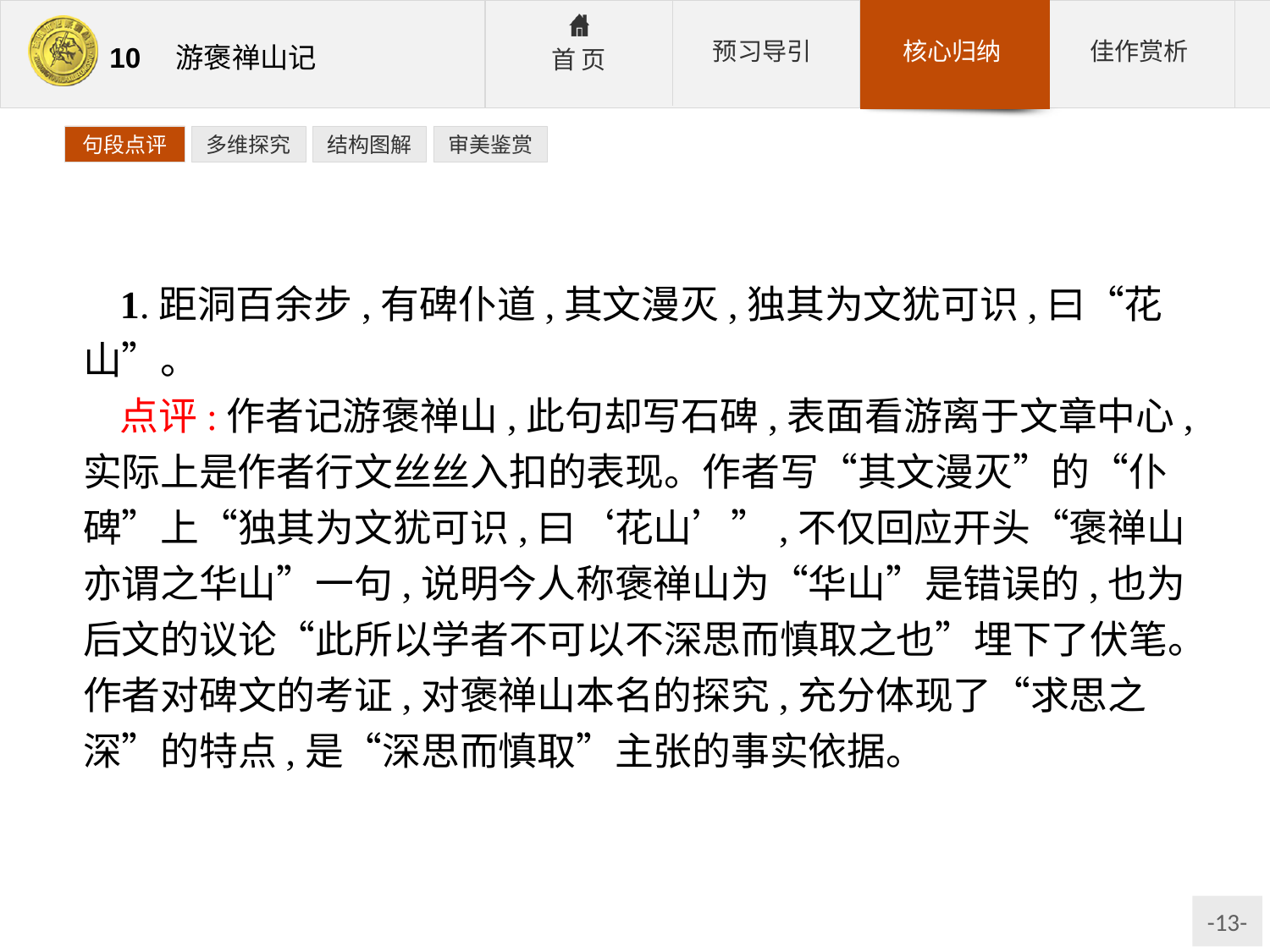

句段点评
多维探究
结构图解
审美鉴赏
1.距洞百余步,有碑仆道,其文漫灭,独其为文犹可识,曰“花山”。
点评:作者记游褒禅山,此句却写石碑,表面看游离于文章中心,实际上是作者行文丝丝入扣的表现。作者写“其文漫灭”的“仆碑”上“独其为文犹可识,曰‘花山’”,不仅回应开头“褒禅山亦谓之华山”一句,说明今人称褒禅山为“华山”是错误的,也为后文的议论“此所以学者不可以不深思而慎取之也”埋下了伏笔。作者对碑文的考证,对褒禅山本名的探究,充分体现了“求思之深”的特点,是“深思而慎取”主张的事实依据。